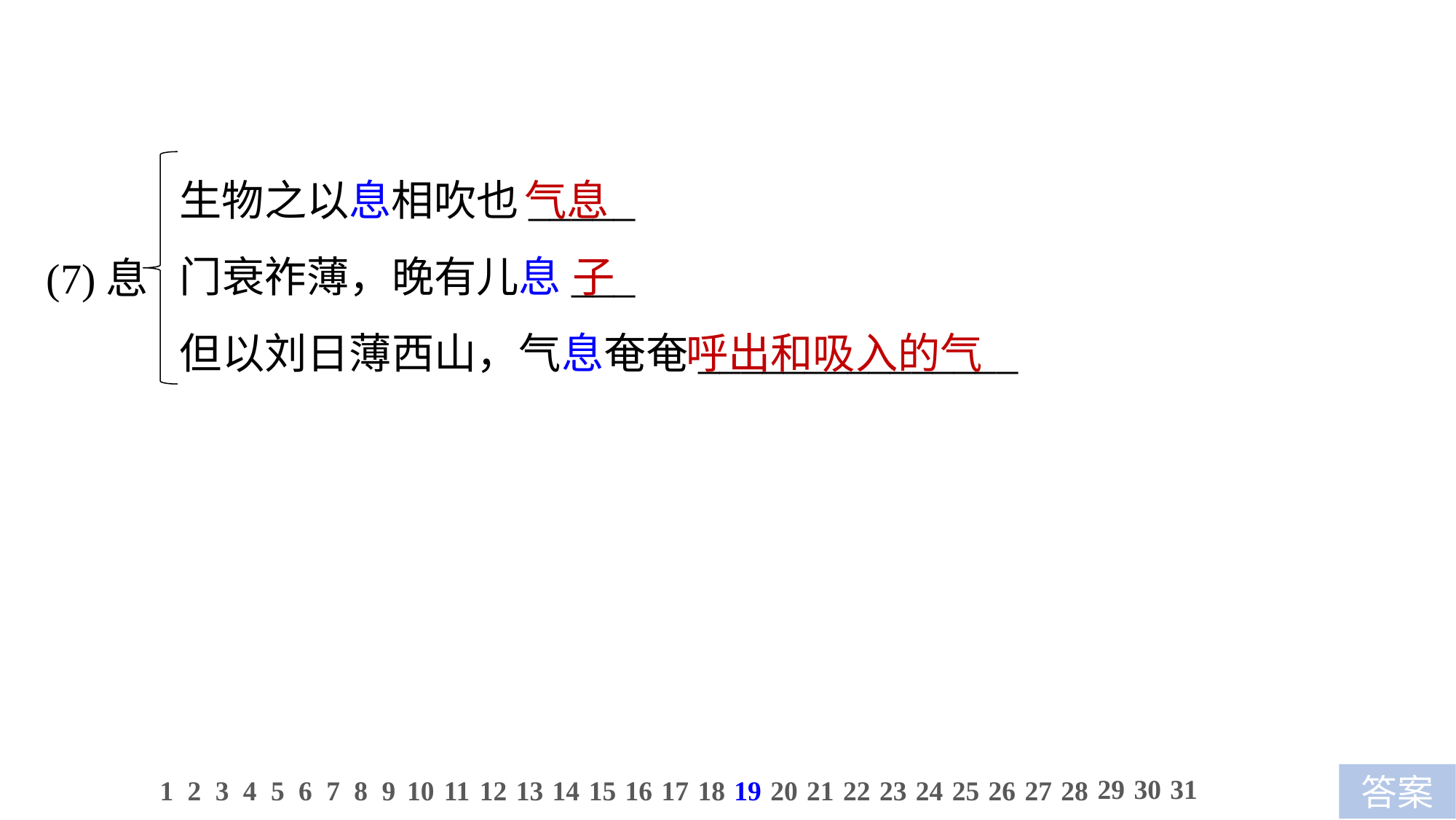

生物之以息相吹也_____
门衰祚薄，晚有儿息___
但以刘日薄西山，气息奄奄_______________
气息
    子
                呼出和吸入的气

(7)息
29
30
31
1
2
3
4
5
6
7
8
9
10
11
12
13
14
15
16
17
18
19
20
21
22
23
24
25
26
27
28
答案